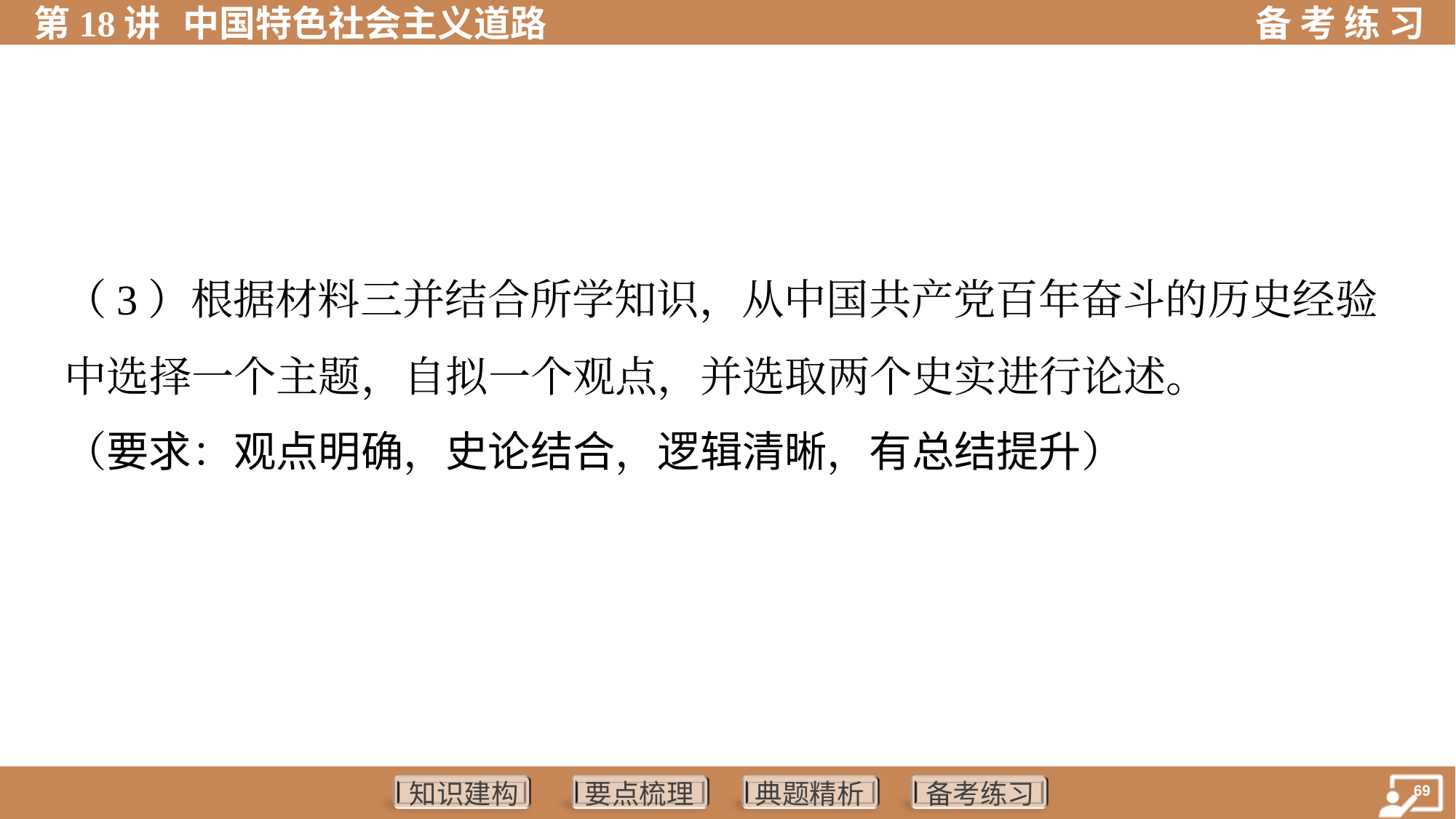

（3）根据材料三并结合所学知识，从中国共产党百年奋斗的历史经验
中选择一个主题，自拟一个观点，并选取两个史实进行论述。
（要求：观点明确，史论结合，逻辑清晰，有总结提升）